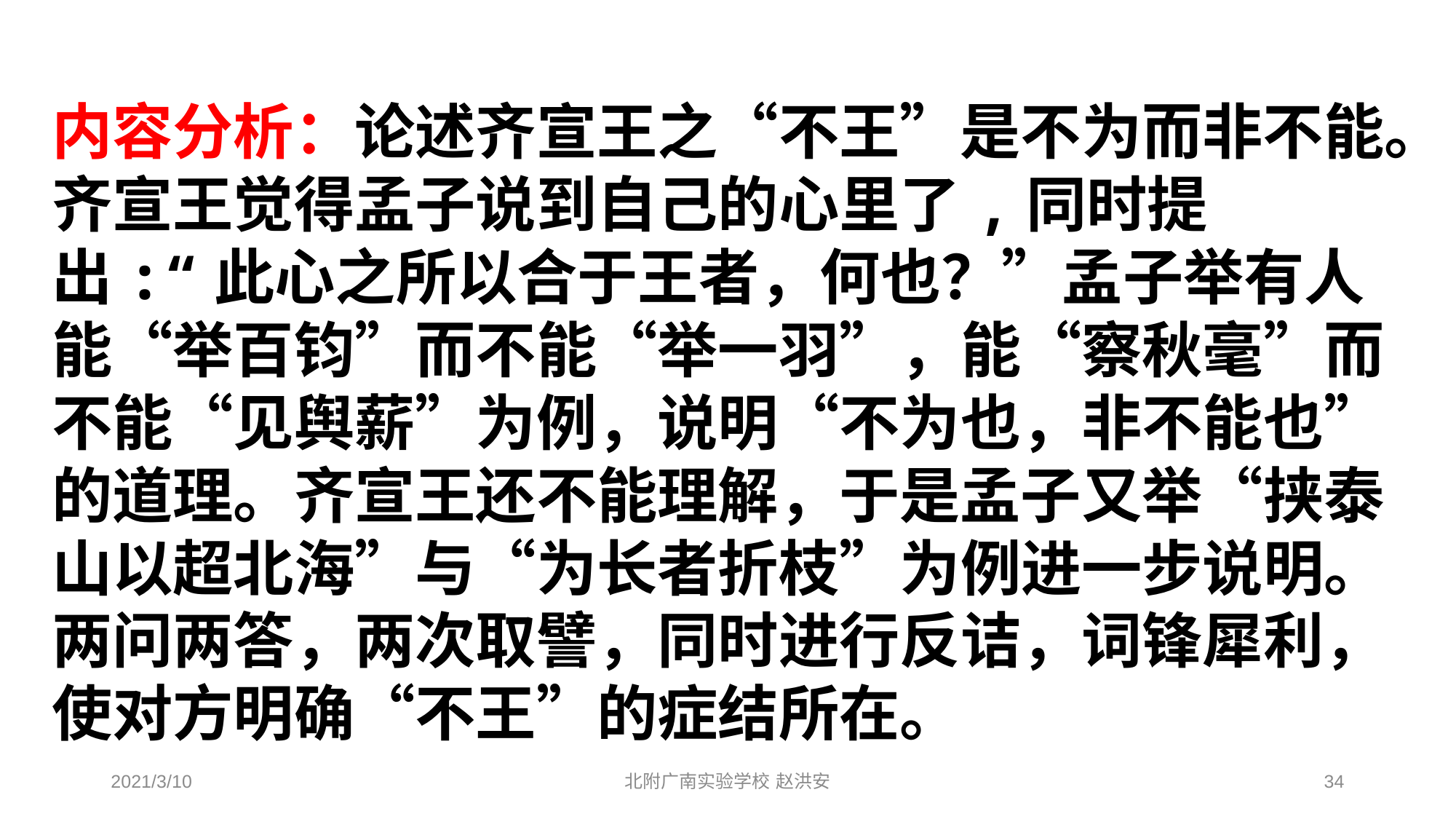

内容分析：论述齐宣王之“不王”是不为而非不能。齐宣王觉得孟子说到自己的心里了,同时提出:“此心之所以合于王者，何也？”孟子举有人能“举百钧”而不能“举一羽”，能“察秋毫”而不能“见舆薪”为例，说明“不为也，非不能也”的道理。齐宣王还不能理解，于是孟子又举“挟泰山以超北海”与“为长者折枝”为例进一步说明。两问两答，两次取譬，同时进行反诘，词锋犀利，使对方明确“不王”的症结所在。
2021/3/10
北附广南实验学校 赵洪安
34